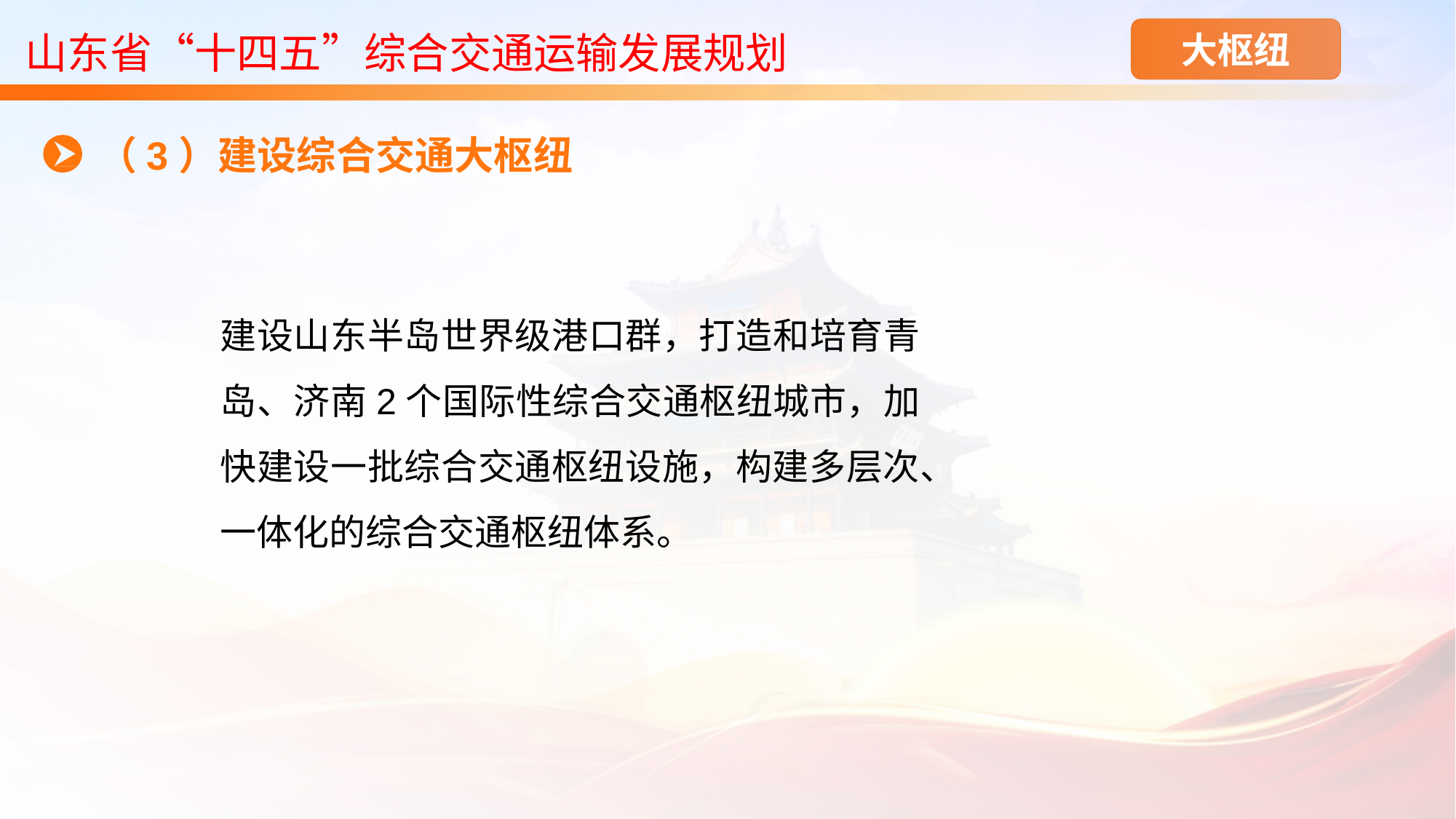

山东省“十四五”综合交通运输发展规划
大枢纽

（3）建设综合交通大枢纽

建设山东半岛世界级港口群，打造和培育青岛、济南2个国际性综合交通枢纽城市，加快建设一批综合交通枢纽设施，构建多层次、一体化的综合交通枢纽体系。